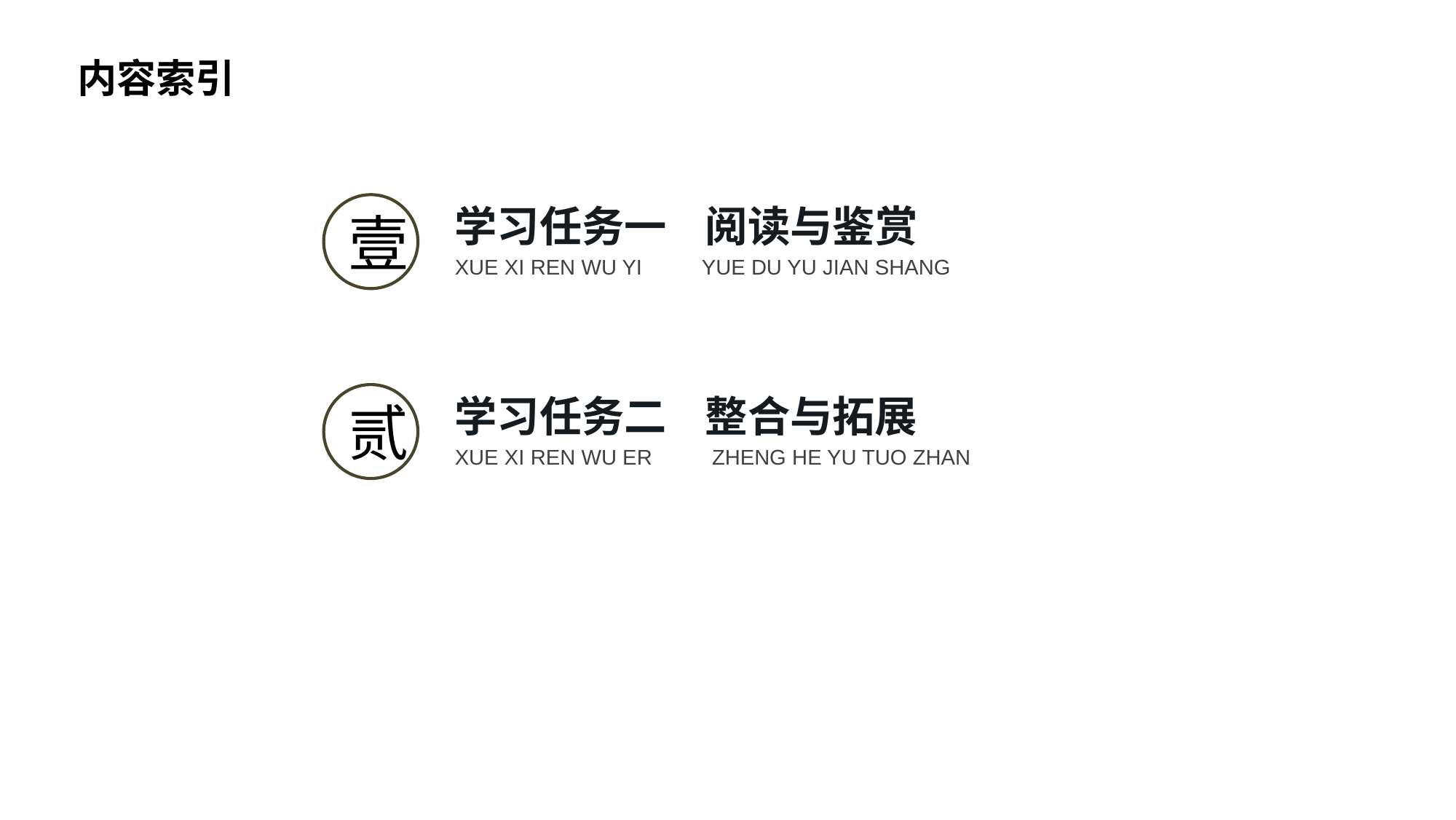

内容索引
壹
学习任务一    阅读与鉴赏
XUE XI REN WU YI          YUE DU YU JIAN SHANG
贰
学习任务二    整合与拓展
XUE XI REN WU ER          ZHENG HE YU TUO ZHAN